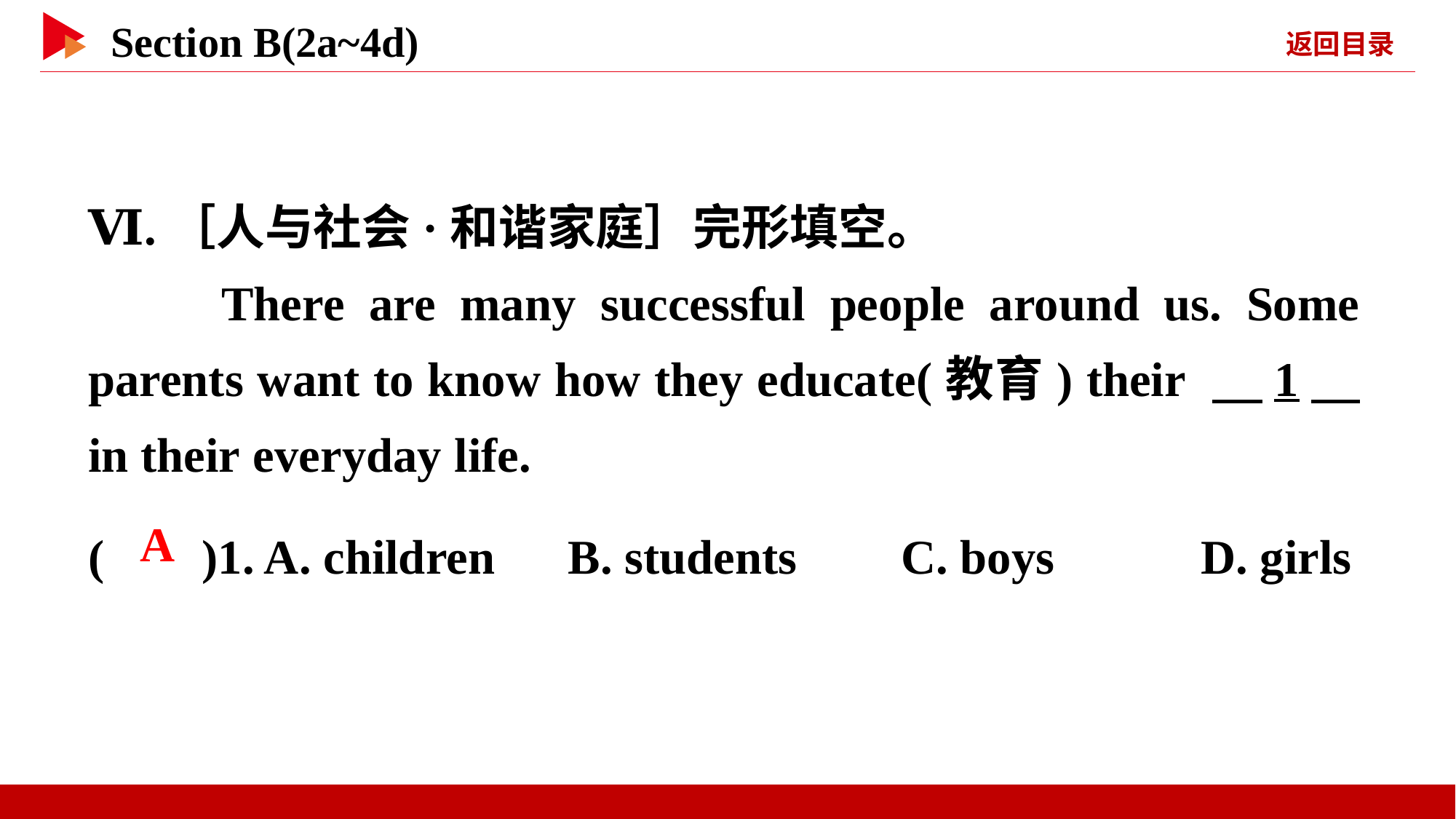

Ⅵ.［人与社会·和谐家庭］完形填空。
　　There are many successful people around us. Some parents want to know how they educate(教育) their 　1　 in their everyday life.
(        )1. A. children      B. students	    C. boys            D. girls
   A